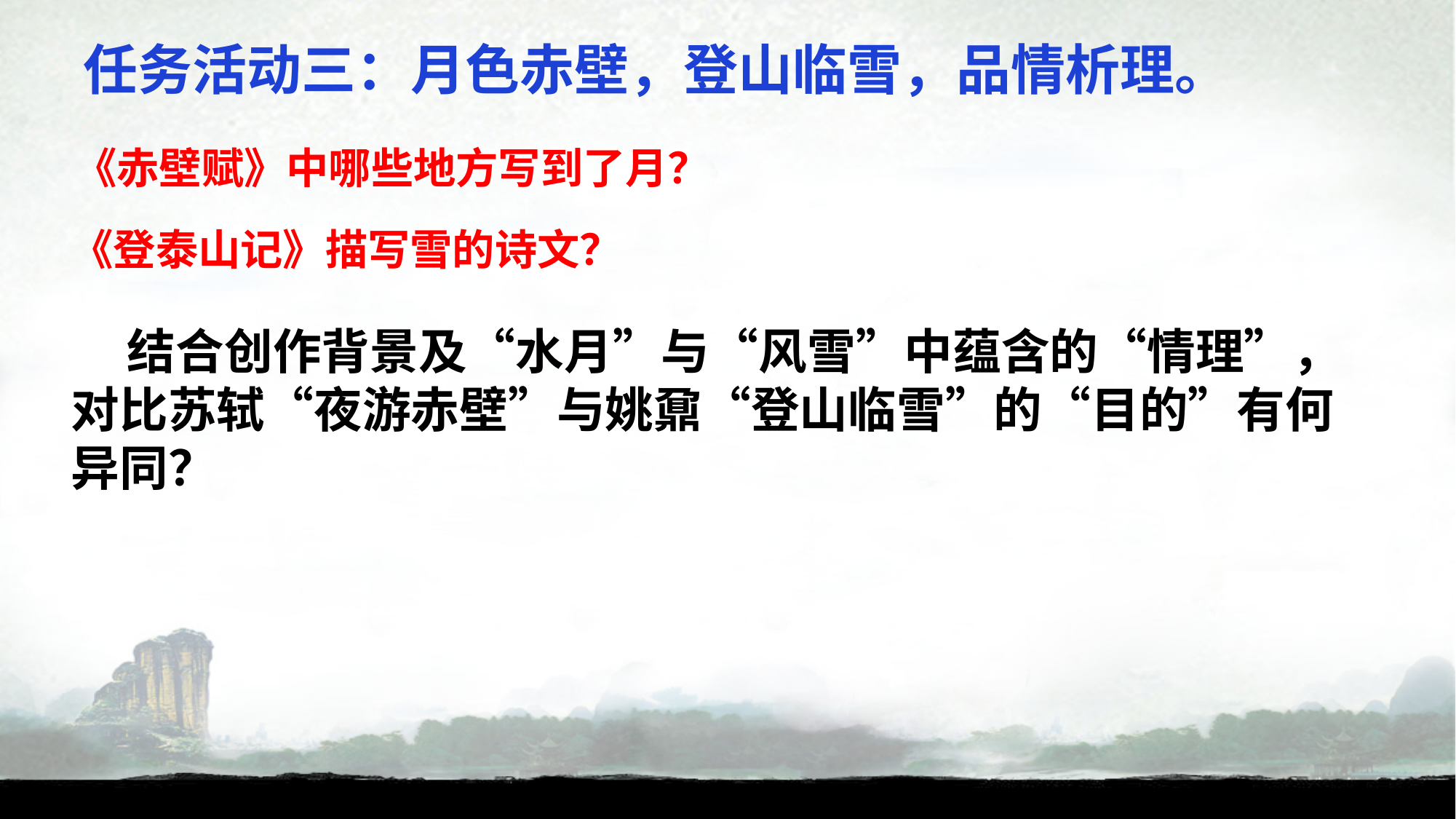

任务活动三：月色赤壁，登山临雪，品情析理。
  《赤壁赋》中哪些地方写到了月？
《登泰山记》描写雪的诗文？
        结合创作背景及“水月”与“风雪”中蕴含的“情理”，对比苏轼“夜游赤壁”与姚鼐“登山临雪”的“目的”有何异同？